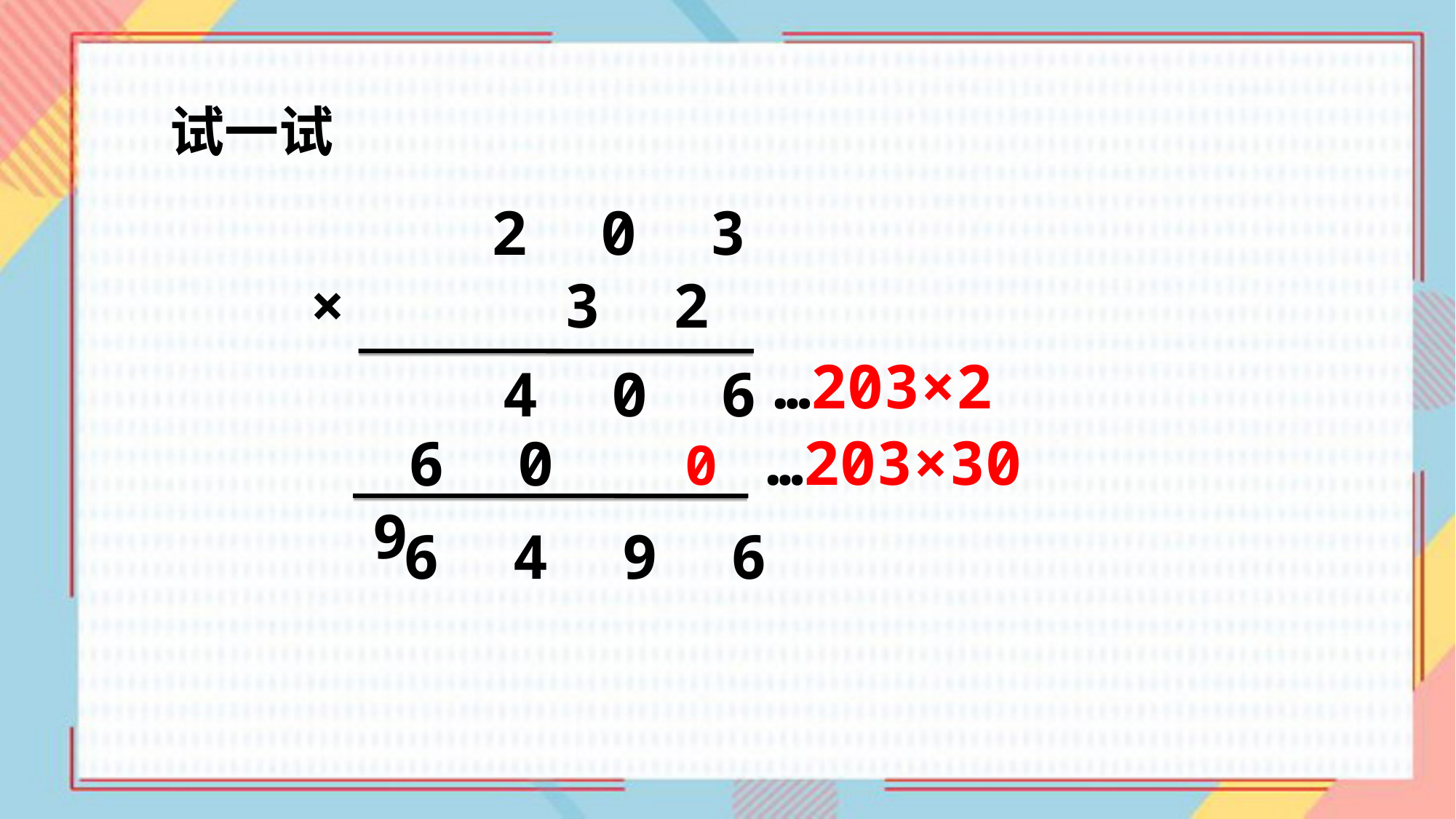

试一试
	     2  0  3
	×      3  2
…203×2
 4  0  6
…203×30
0
 6  0  9
6  4  9  6